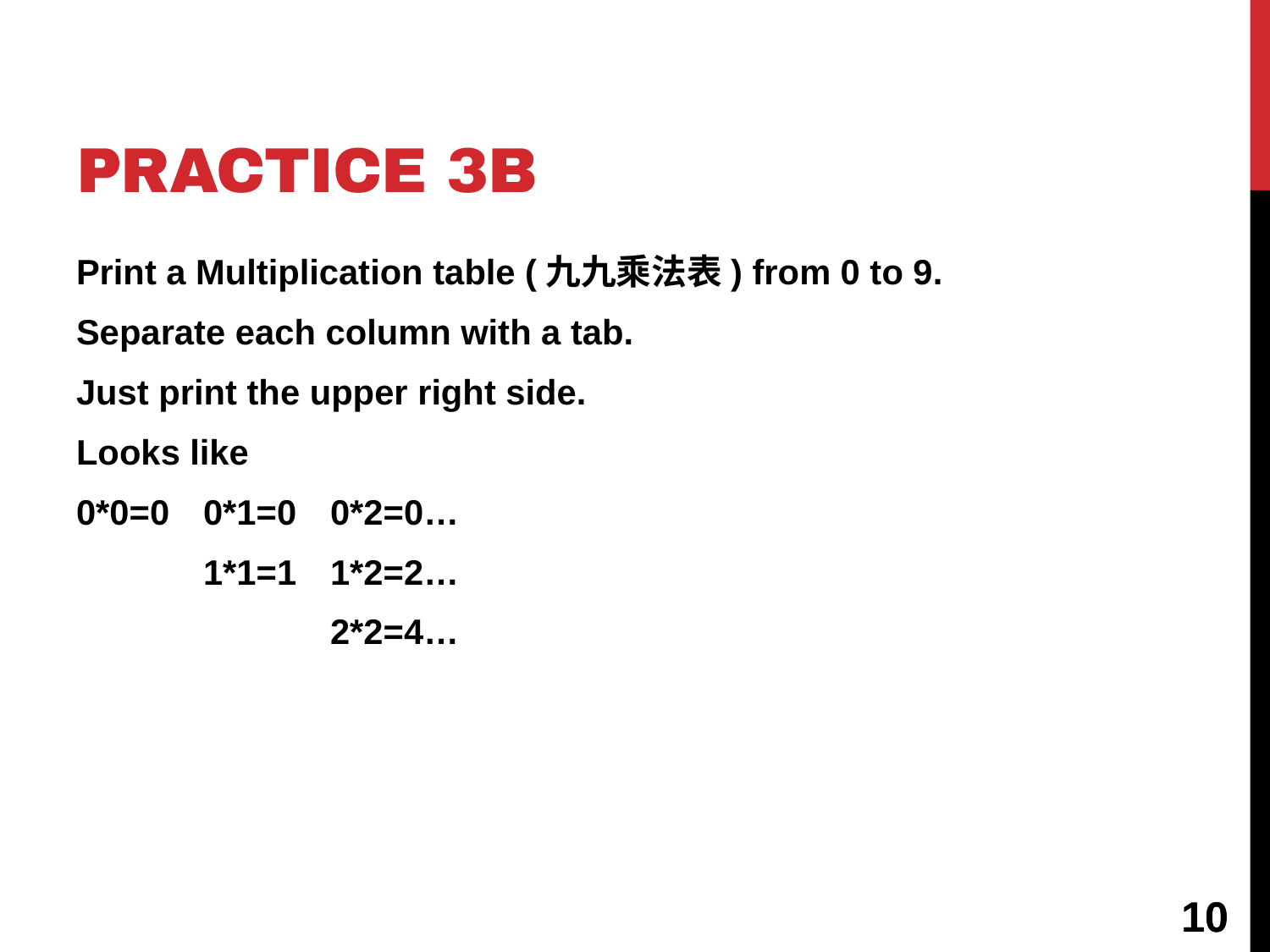

# Practice 3b
Print a Multiplication table (九九乘法表) from 0 to 9.
Separate each column with a tab.
Just print the upper right side.
Looks like
0*0=0	0*1=0	0*2=0…
	1*1=1	1*2=2…
		2*2=4…